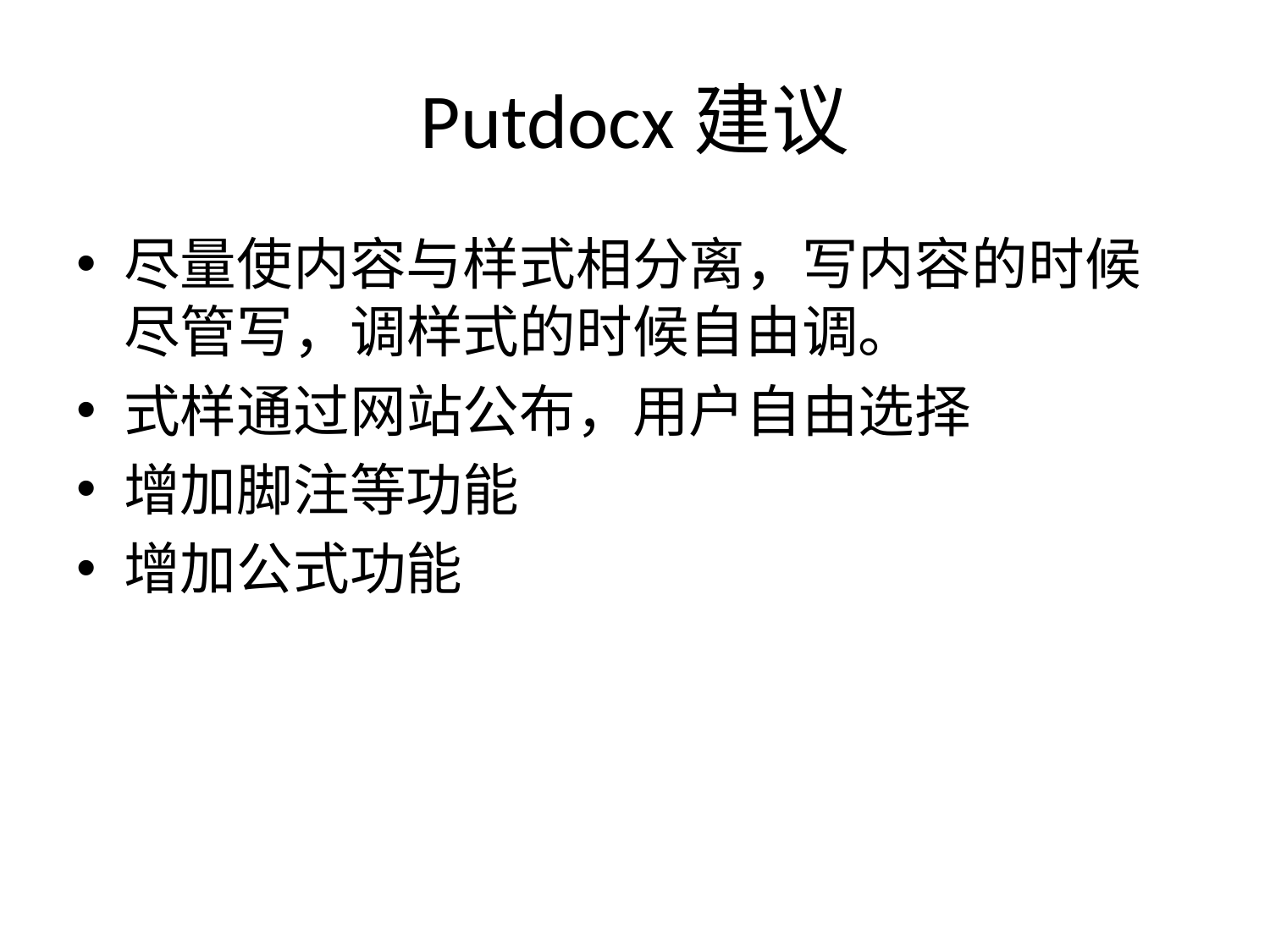

# Putdocx建议
尽量使内容与样式相分离，写内容的时候尽管写，调样式的时候自由调。
式样通过网站公布，用户自由选择
增加脚注等功能
增加公式功能